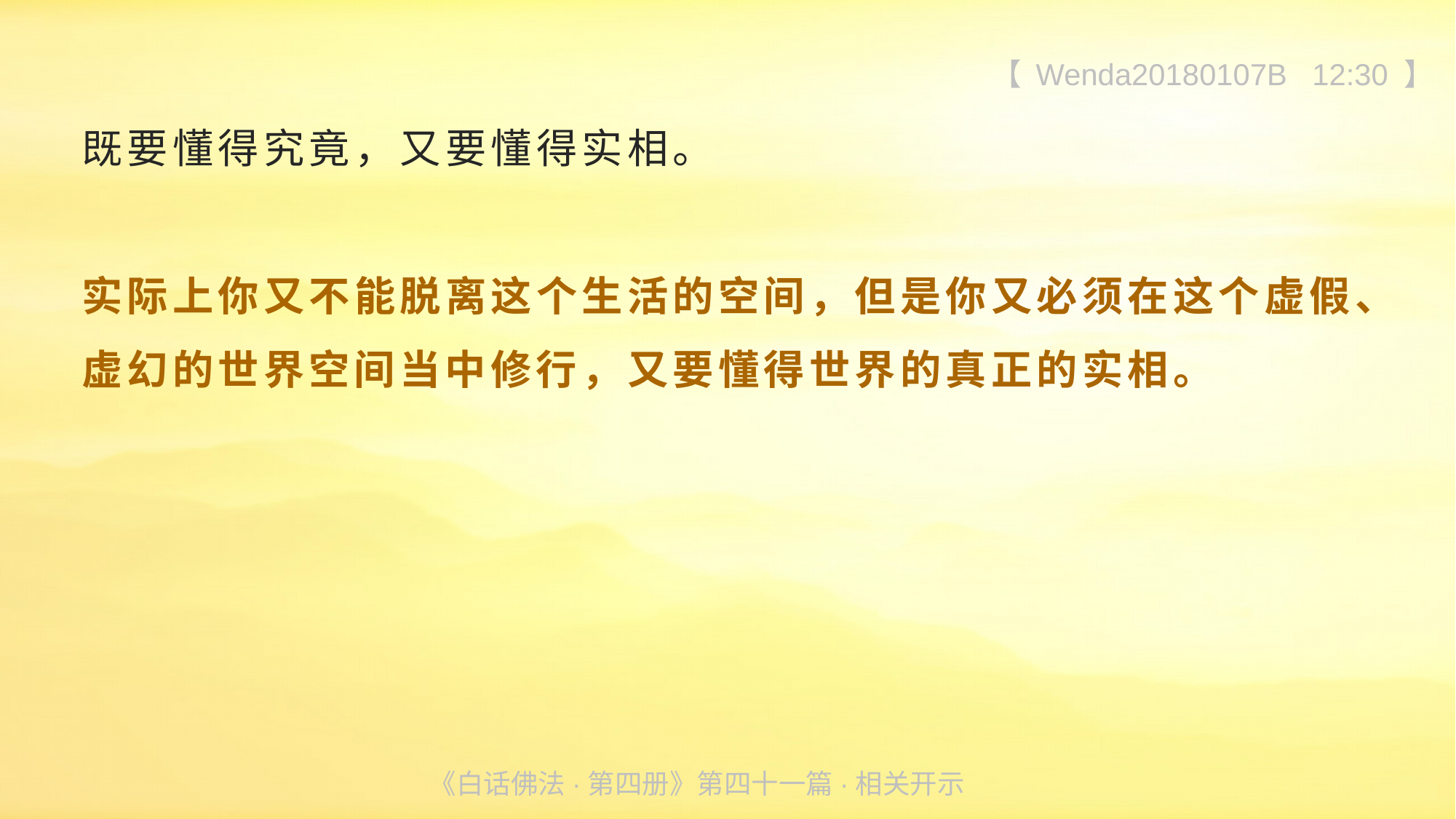

【 Wenda20180107B   12:30 】
既要懂得究竟，又要懂得实相。

实际上你又不能脱离这个生活的空间，但是你又必须在这个虚假、虚幻的世界空间当中修行，又要懂得世界的真正的实相。

《白话佛法·第四册》第四十一篇·相关开示